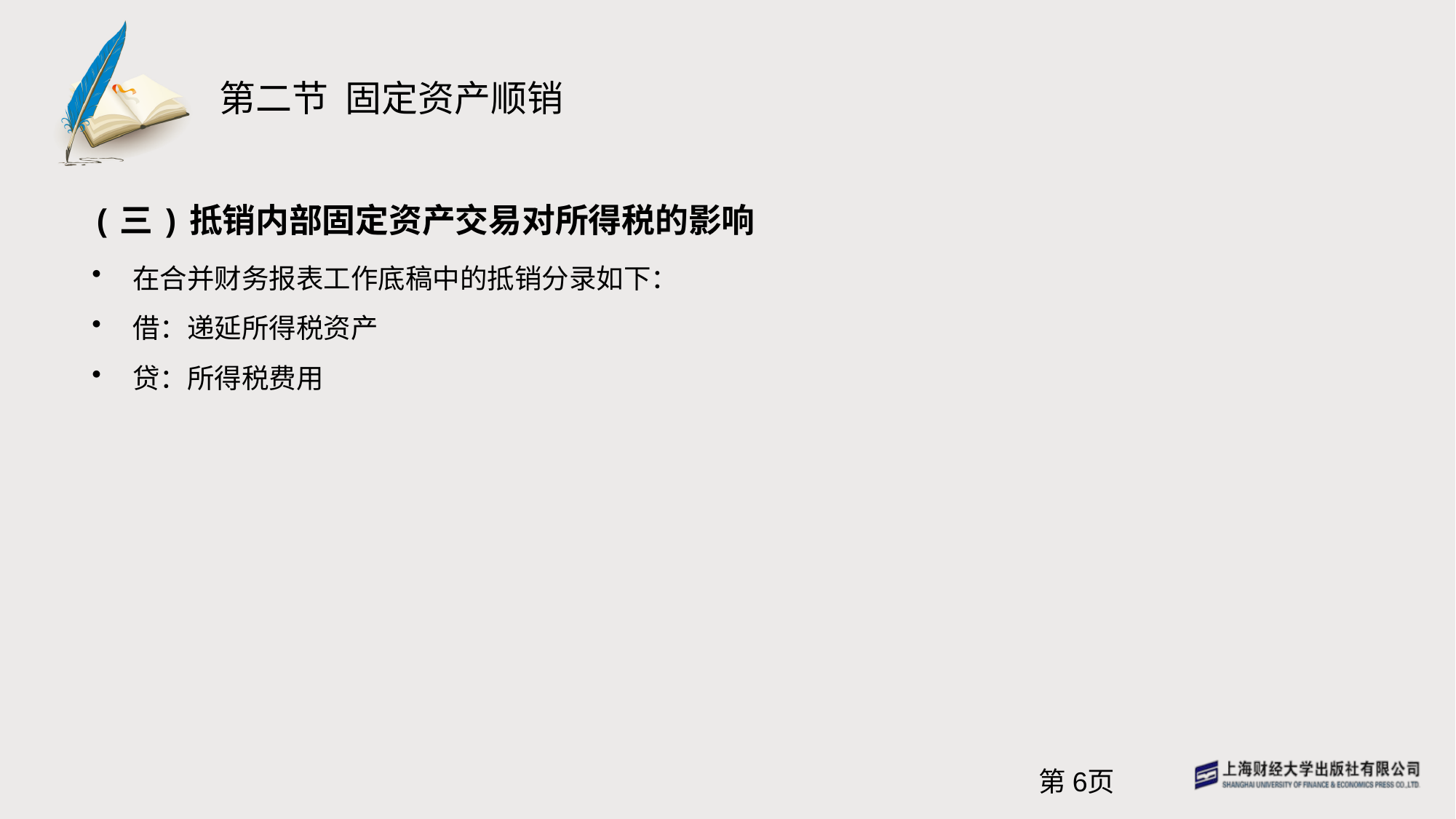

# 第二节  固定资产顺销
(三)抵销内部固定资产交易对所得税的影响
在合并财务报表工作底稿中的抵销分录如下：
借：递延所得税资产
贷：所得税费用

6